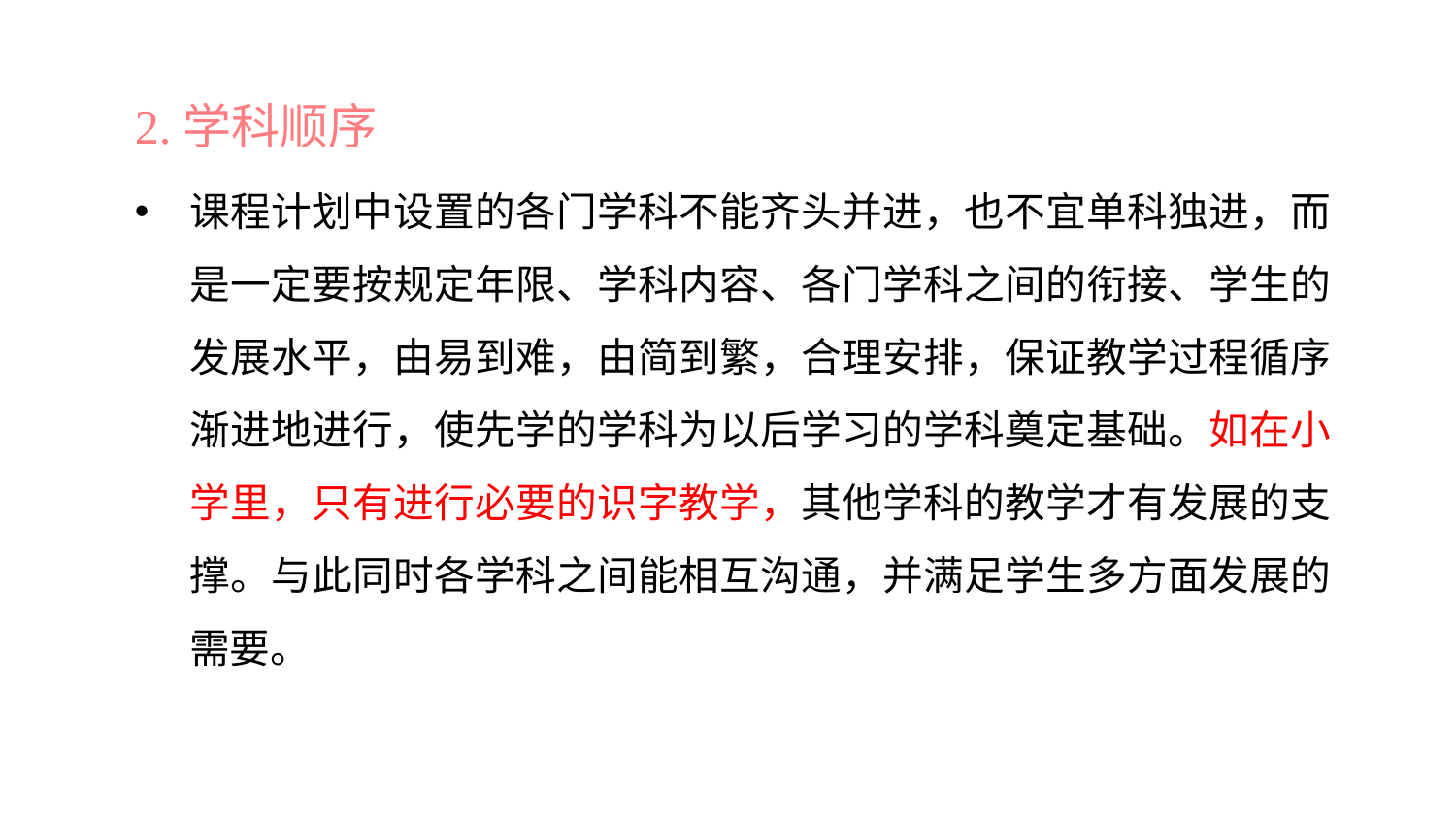

2.学科顺序
课程计划中设置的各门学科不能齐头并进，也不宜单科独进，而是一定要按规定年限、学科内容、各门学科之间的衔接、学生的发展水平，由易到难，由简到繁，合理安排，保证教学过程循序渐进地进行，使先学的学科为以后学习的学科奠定基础。如在小学里，只有进行必要的识字教学，其他学科的教学才有发展的支撑。与此同时各学科之间能相互沟通，并满足学生多方面发展的需要。